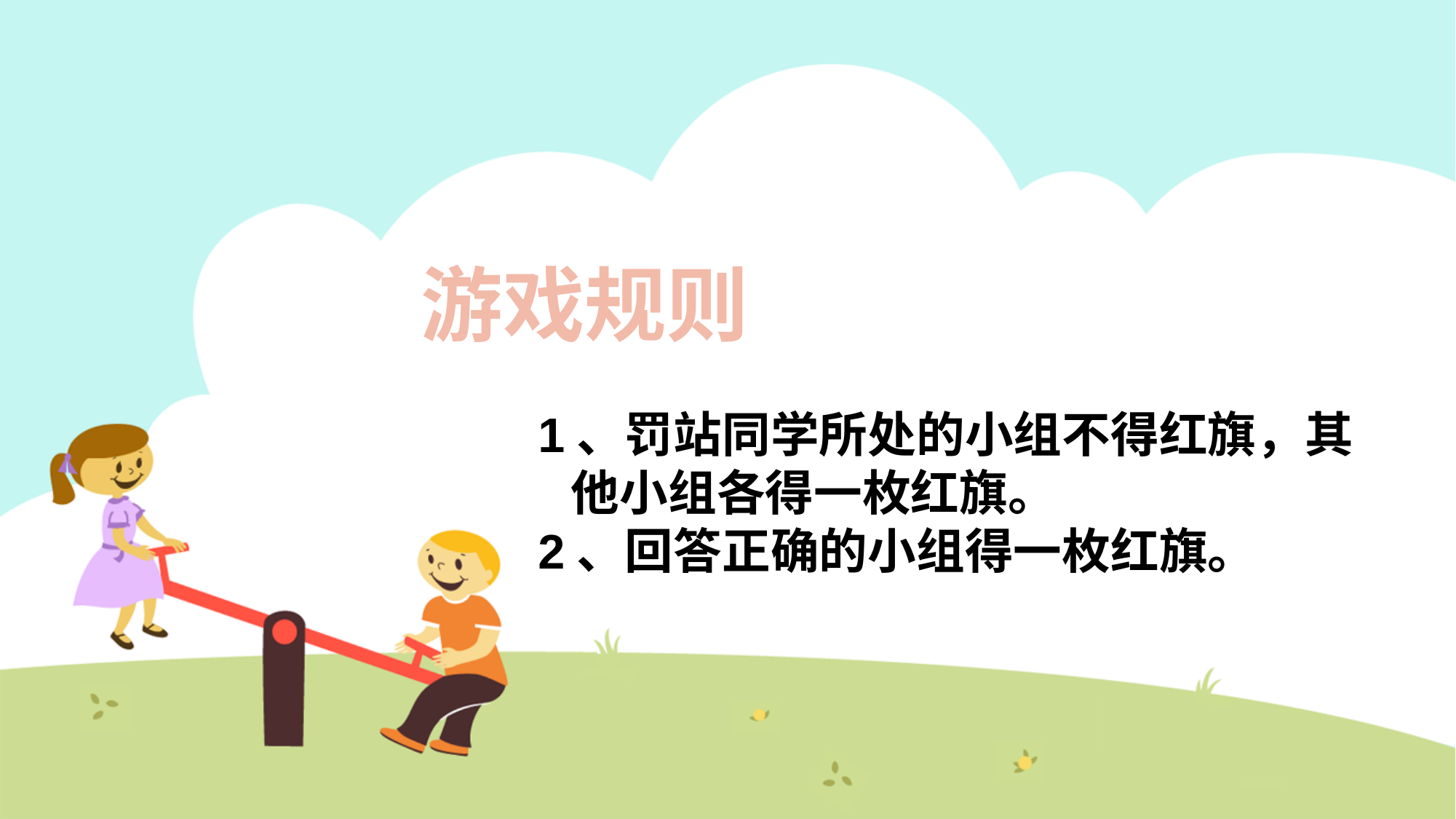

游戏规则
1、罚站同学所处的小组不得红旗，其      他小组各得一枚红旗。
2、回答正确的小组得一枚红旗。